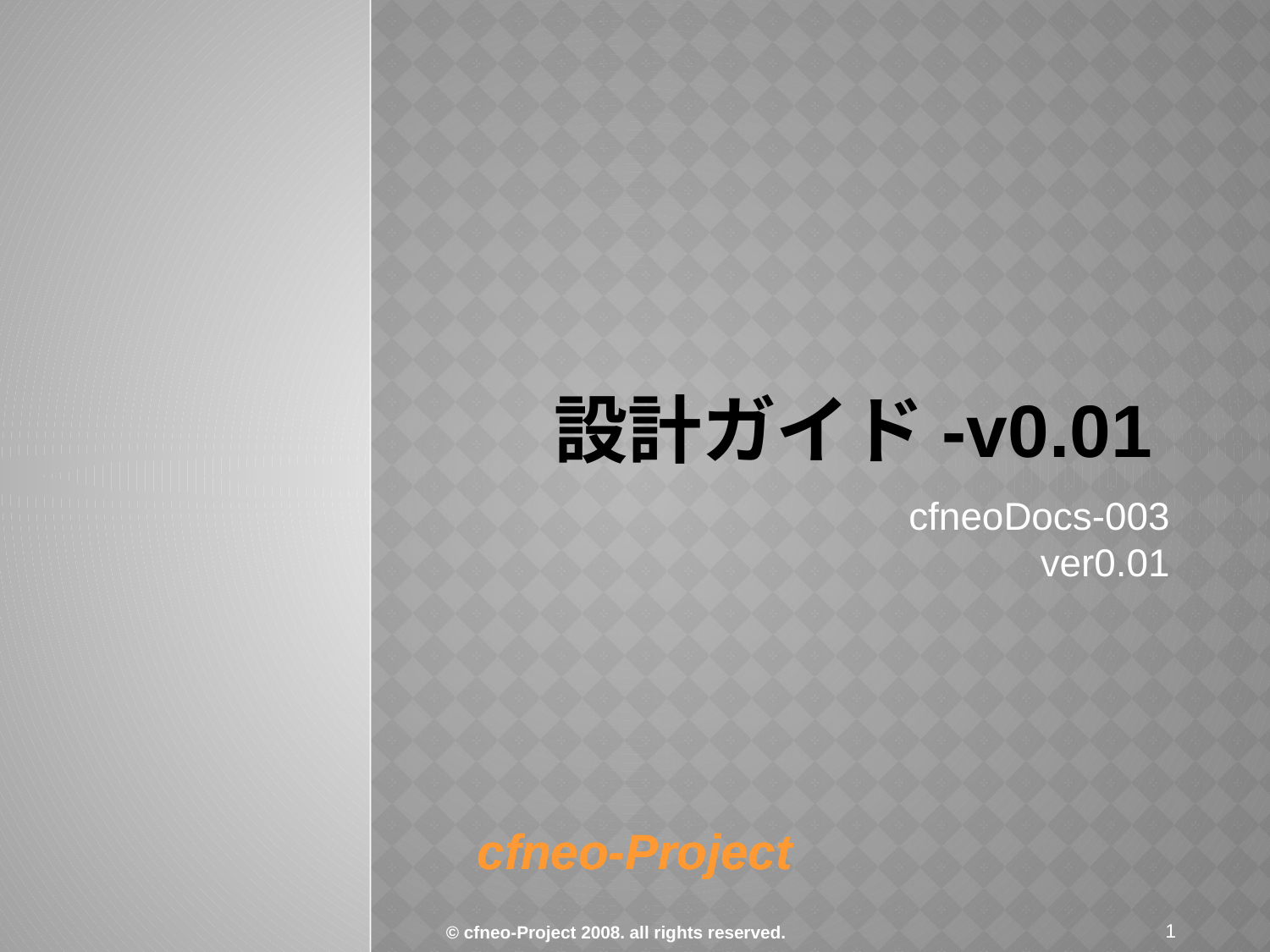

# 設計ガイド-v0.01
cfneoDocs-003
ver0.01
1
© cfneo-Project 2008. all rights reserved.